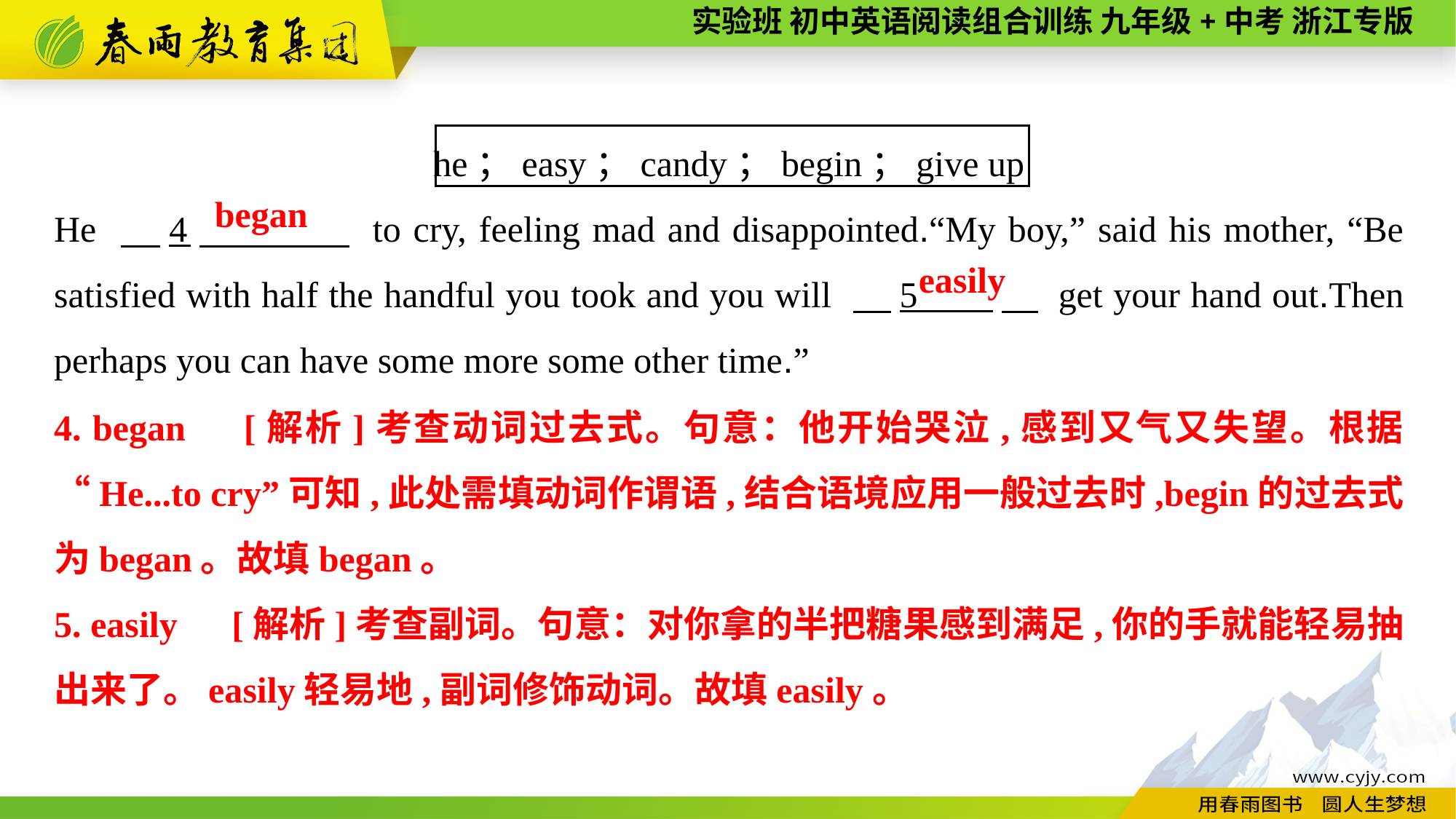

he；easy；candy；begin；give up
He 　4　           to cry, feeling mad and disappointed.“My boy,” said his mother, “Be satisfied with half the handful you took and you will 　5       　 get your hand out.Then perhaps you can have some more some other time.”

began
easily
4. began　[解析]考查动词过去式。句意：他开始哭泣,感到又气又失望。根据“He...to cry”可知,此处需填动词作谓语,结合语境应用一般过去时,begin的过去式为began。故填began。
5. easily　[解析]考查副词。句意：对你拿的半把糖果感到满足,你的手就能轻易抽出来了。easily轻易地,副词修饰动词。故填easily。